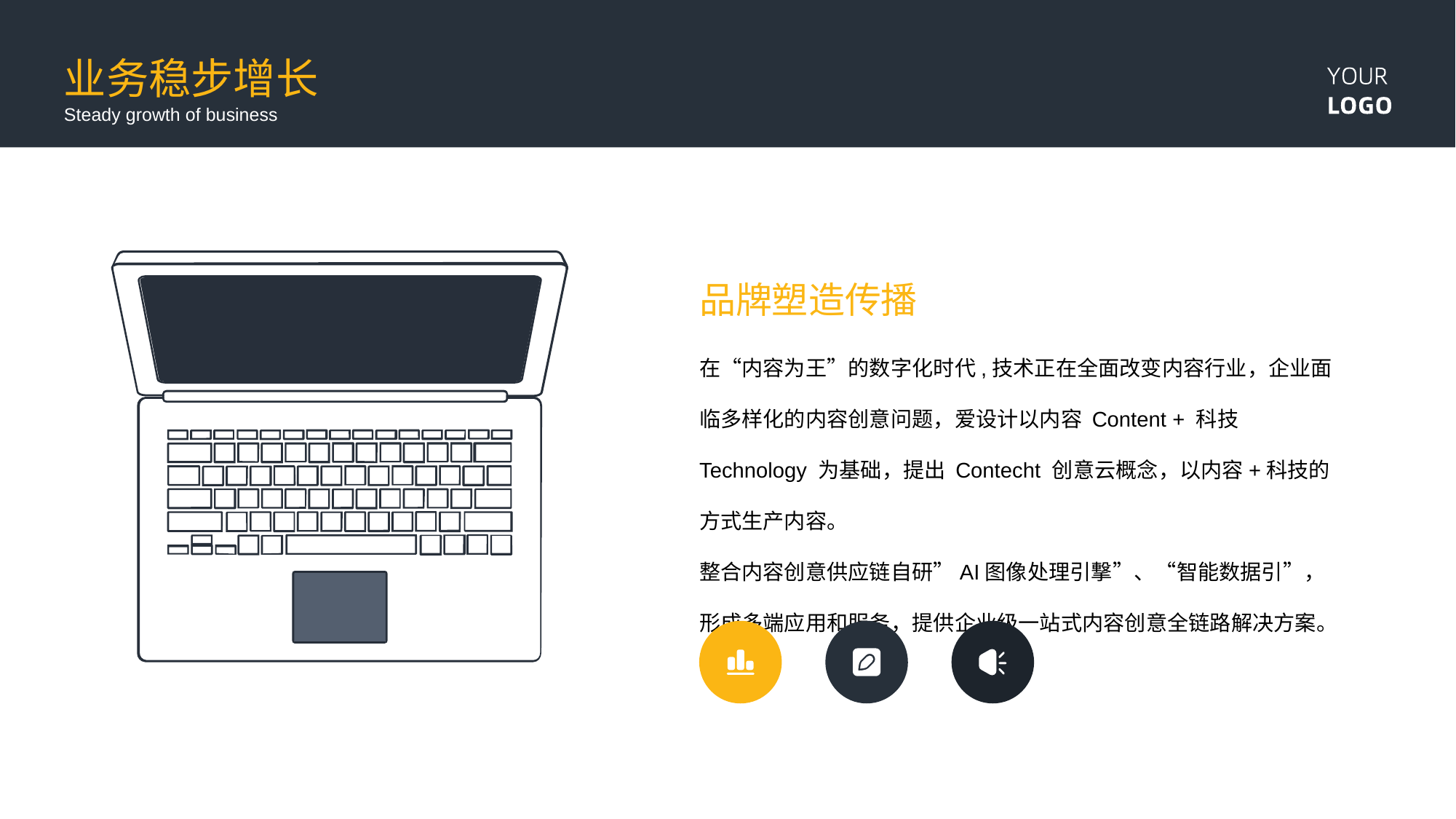

业务稳步增长

Steady growth of business

品牌塑造传播
在“内容为王”的数字化时代,技术正在全面改变内容行业，企业面临多样化的内容创意问题，爱设计以内容 Content + 科技 Technology 为基础，提出 Contecht 创意云概念，以内容+科技的方式生产内容。
整合内容创意供应链自研”AI图像处理引撃”、“智能数据引”，形成多端应用和服务，提供企业级一站式内容创意全链路解决方案。